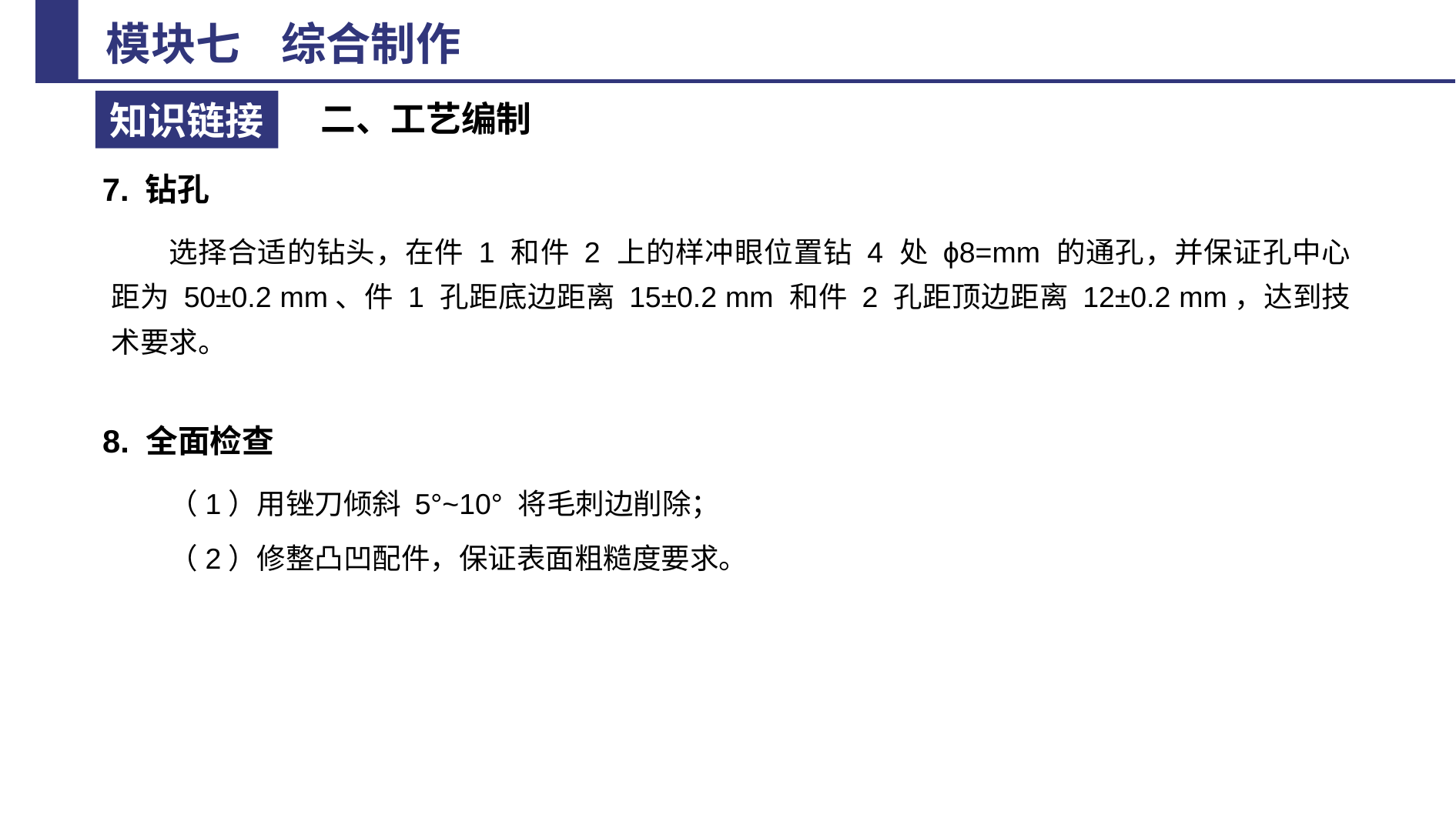

二、工艺编制
7. 钻孔
选择合适的钻头，在件 1 和件 2 上的样冲眼位置钻 4 处 ϕ8=mm 的通孔，并保证孔中心距为 50±0.2 mm、件 1 孔距底边距离 15±0.2 mm 和件 2 孔距顶边距离 12±0.2 mm，达到技术要求。
8. 全面检查
（1）用锉刀倾斜 5°~10° 将毛刺边削除；
（2）修整凸凹配件，保证表面粗糙度要求。